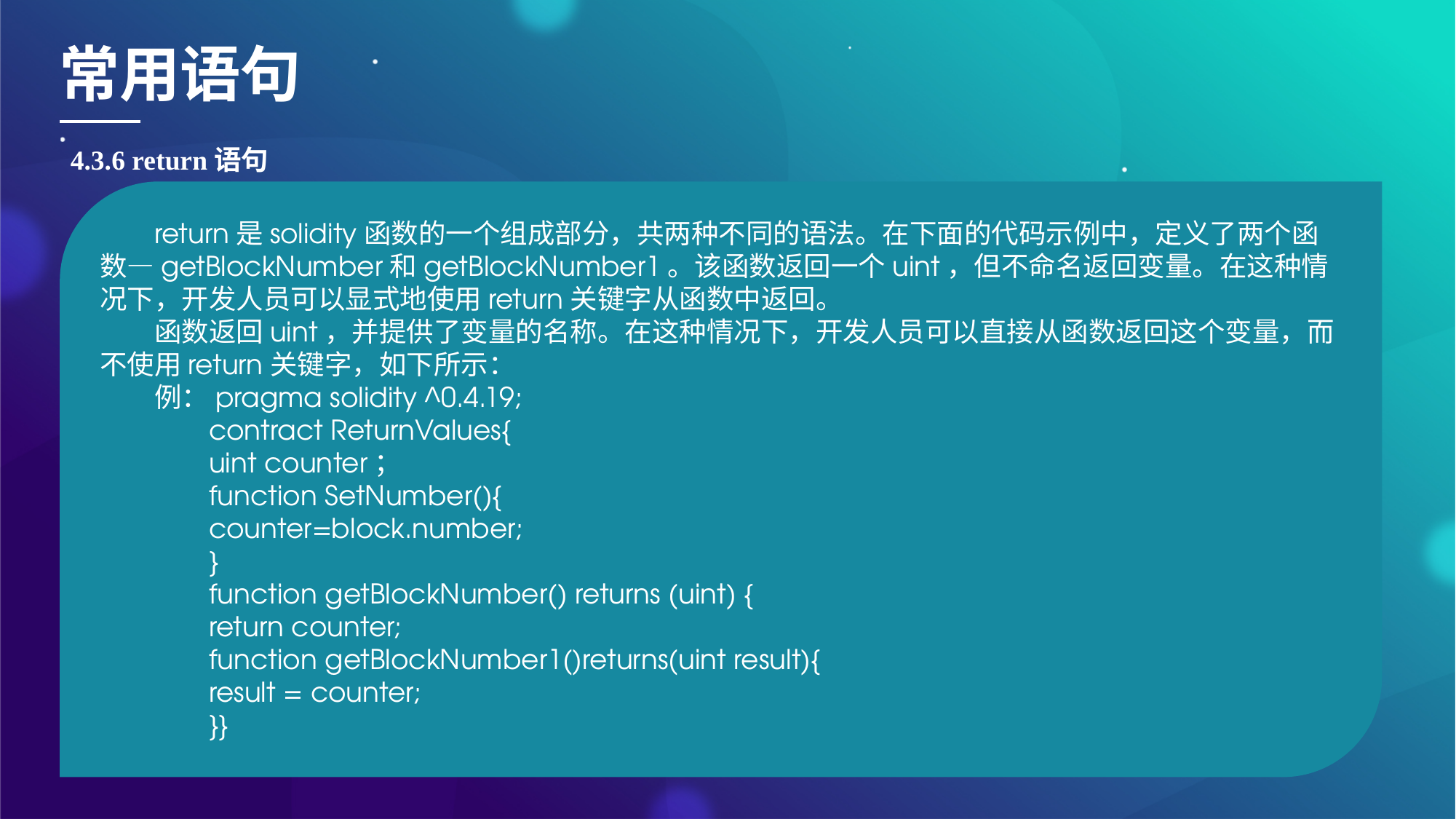

常用语句
4.3.6 return语句
return是solidity函数的一个组成部分，共两种不同的语法。在下面的代码示例中，定义了两个函数—getBlockNumber和getBlockNumber1。该函数返回一个uint，但不命名返回变量。在这种情况下，开发人员可以显式地使用return关键字从函数中返回。
函数返回uint，并提供了变量的名称。在这种情况下，开发人员可以直接从函数返回这个变量，而不使用return关键字，如下所示：
例：pragma solidity ^0.4.19;
contract ReturnValues{
uint counter；
function SetNumber(){
counter=block.number;
}
function getBlockNumber() returns (uint) {
return counter;
function getBlockNumber1()returns(uint result){
result = counter;
}}